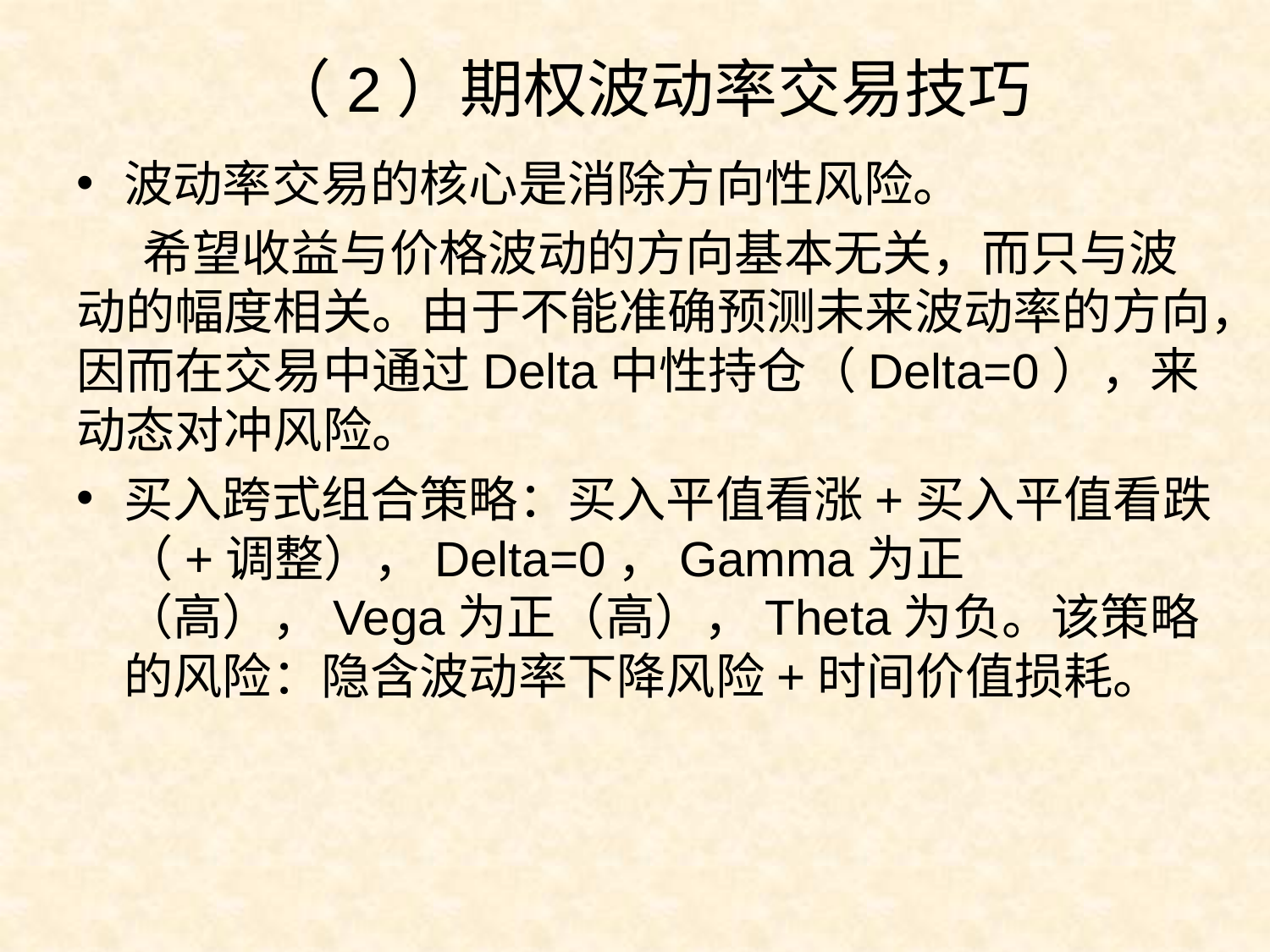

# （2）期权波动率交易技巧
波动率交易的核心是消除方向性风险。
     希望收益与价格波动的方向基本无关，而只与波动的幅度相关。由于不能准确预测未来波动率的方向，因而在交易中通过Delta中性持仓（Delta=0），来动态对冲风险。
买入跨式组合策略：买入平值看涨+买入平值看跌（+调整），Delta=0，Gamma为正（高），Vega为正（高），Theta为负。该策略的风险：隐含波动率下降风险+时间价值损耗。